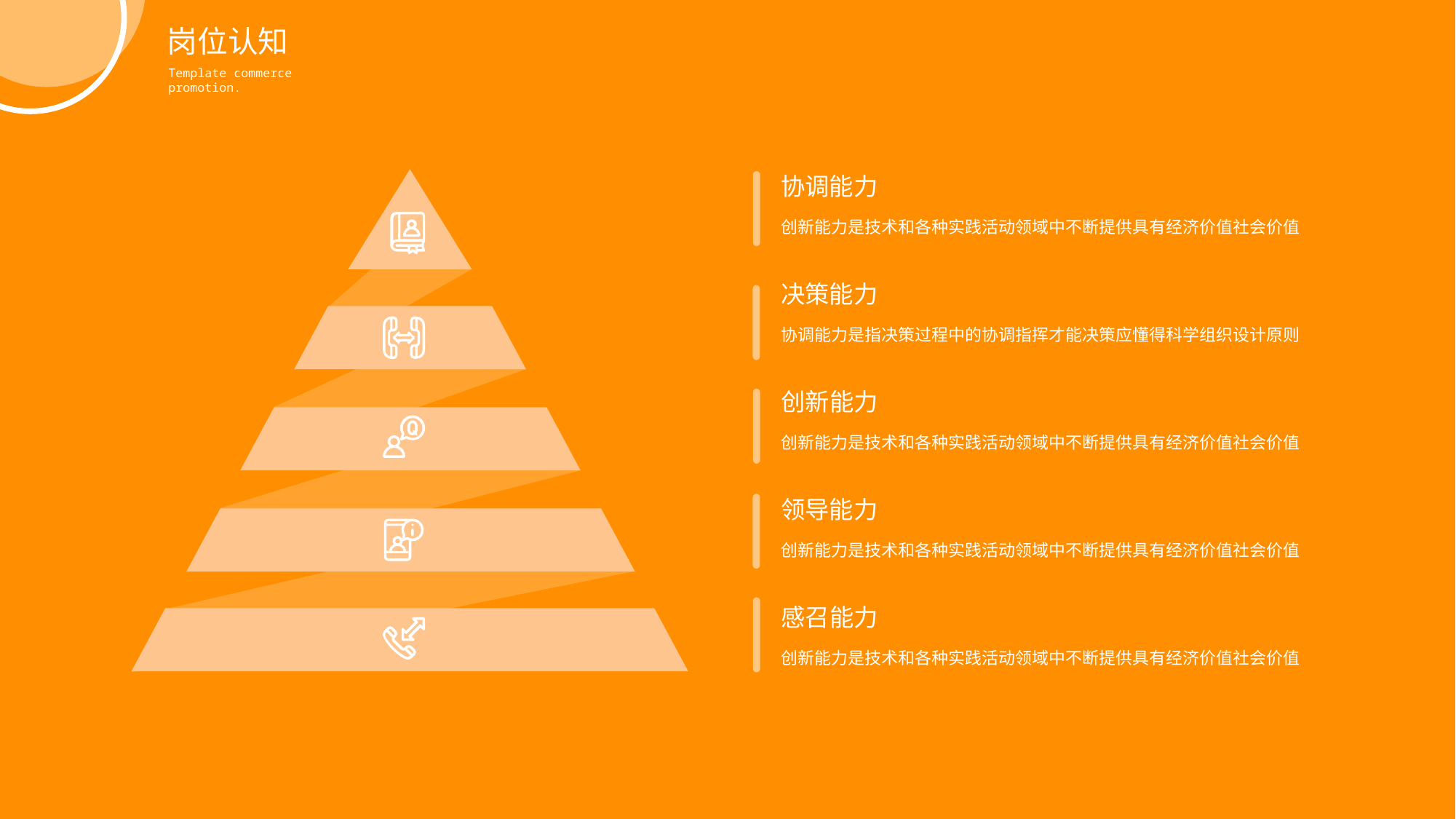

岗位认知
Template commerce promotion.
协调能力

创新能力是技术和各种实践活动领域中不断提供具有经济价值社会价值

决策能力

协调能力是指决策过程中的协调指挥才能决策应懂得科学组织设计原则

创新能力

创新能力是技术和各种实践活动领域中不断提供具有经济价值社会价值
领导能力

创新能力是技术和各种实践活动领域中不断提供具有经济价值社会价值
感召能力

创新能力是技术和各种实践活动领域中不断提供具有经济价值社会价值